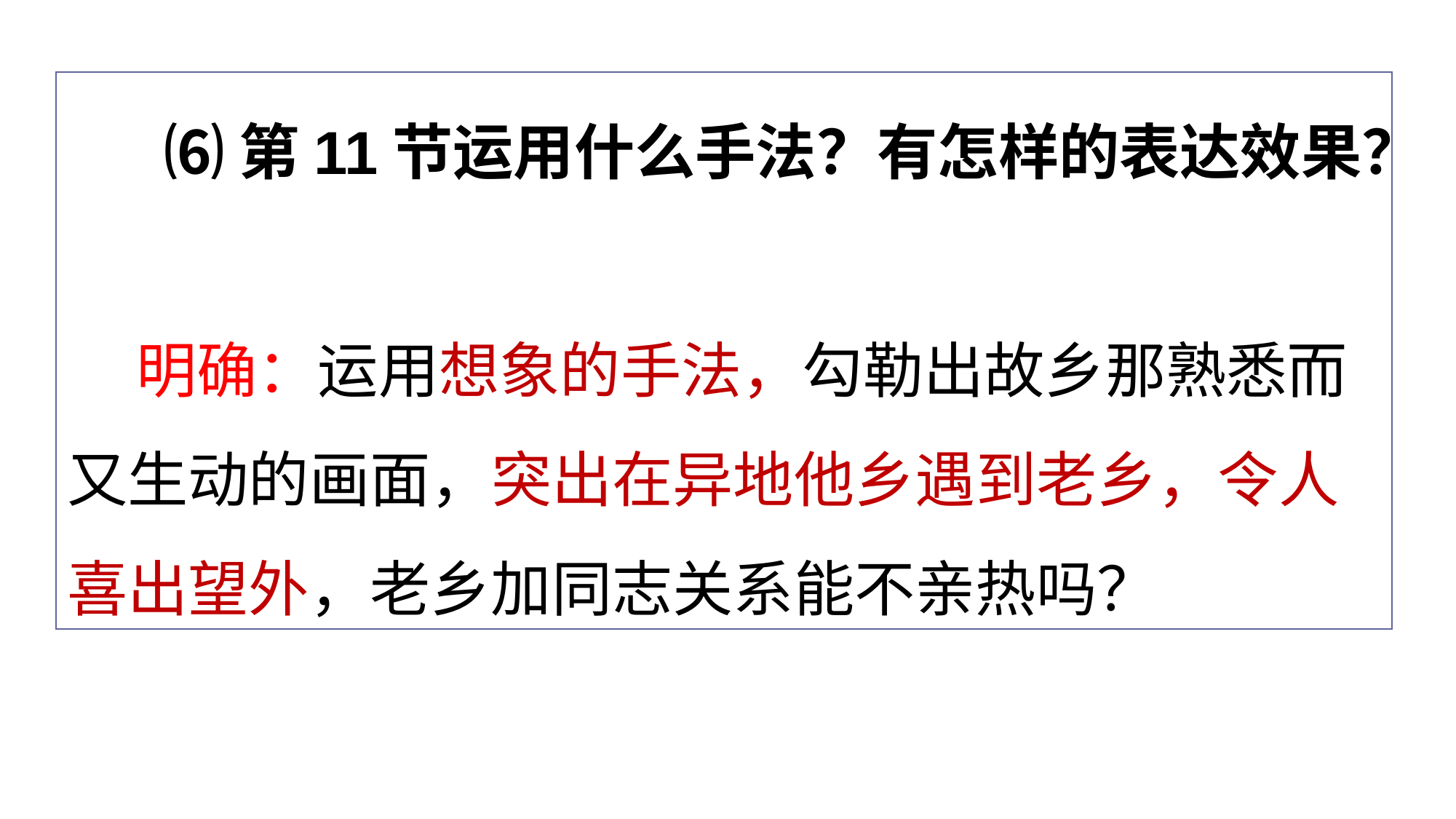

⑹第11节运用什么手法？有怎样的表达效果？

    明确：运用想象的手法，勾勒出故乡那熟悉而又生动的画面，突出在异地他乡遇到老乡，令人喜出望外，老乡加同志关系能不亲热吗？